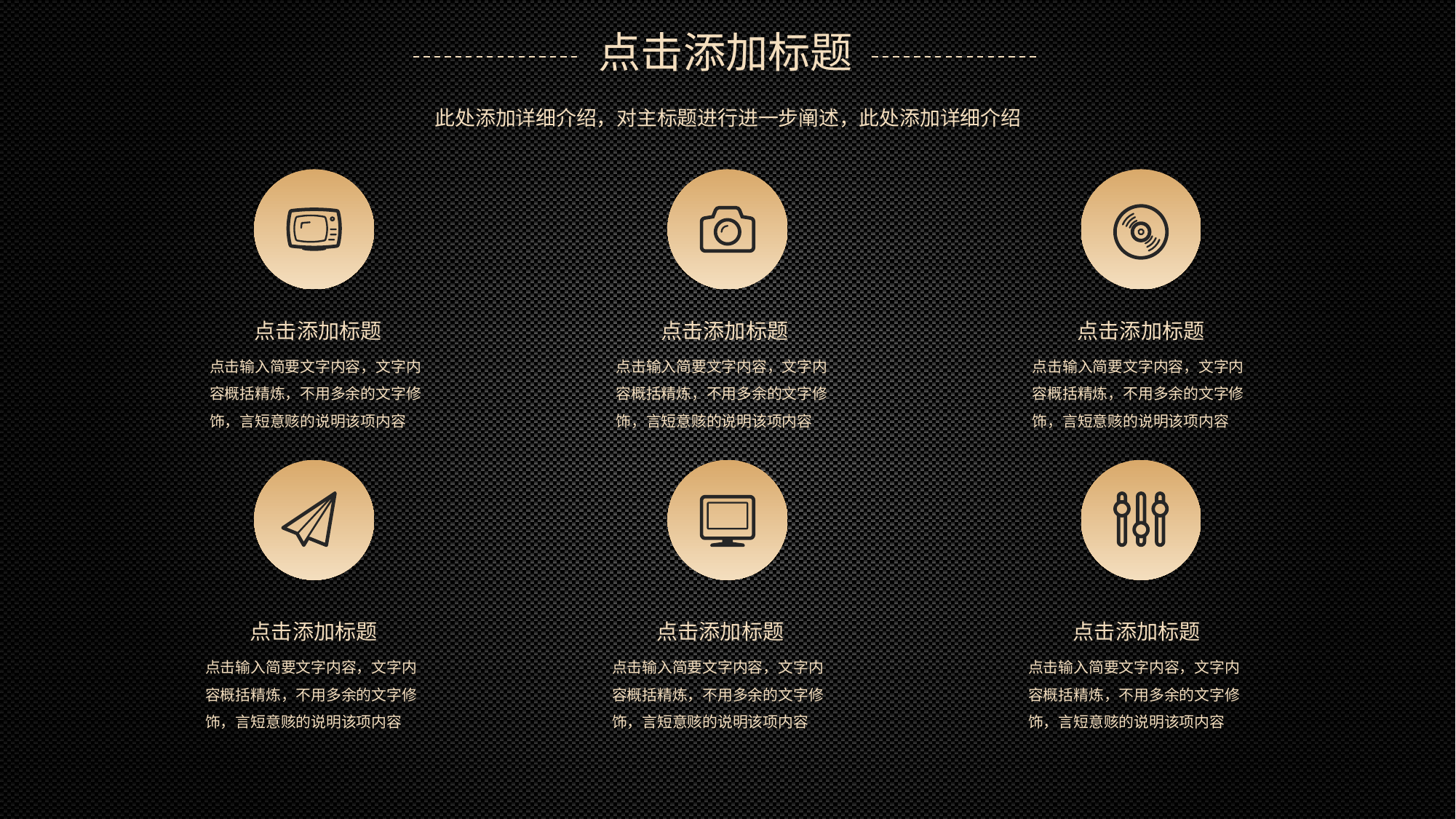

点击添加标题
此处添加详细介绍，对主标题进行进一步阐述，此处添加详细介绍

点击添加标题
点击输入简要文字内容，文字内容概括精炼，不用多余的文字修饰，言短意赅的说明该项内容
点击添加标题
点击输入简要文字内容，文字内容概括精炼，不用多余的文字修饰，言短意赅的说明该项内容
点击添加标题
点击输入简要文字内容，文字内容概括精炼，不用多余的文字修饰，言短意赅的说明该项内容

点击添加标题
点击输入简要文字内容，文字内容概括精炼，不用多余的文字修饰，言短意赅的说明该项内容
点击添加标题
点击输入简要文字内容，文字内容概括精炼，不用多余的文字修饰，言短意赅的说明该项内容
点击添加标题
点击输入简要文字内容，文字内容概括精炼，不用多余的文字修饰，言短意赅的说明该项内容